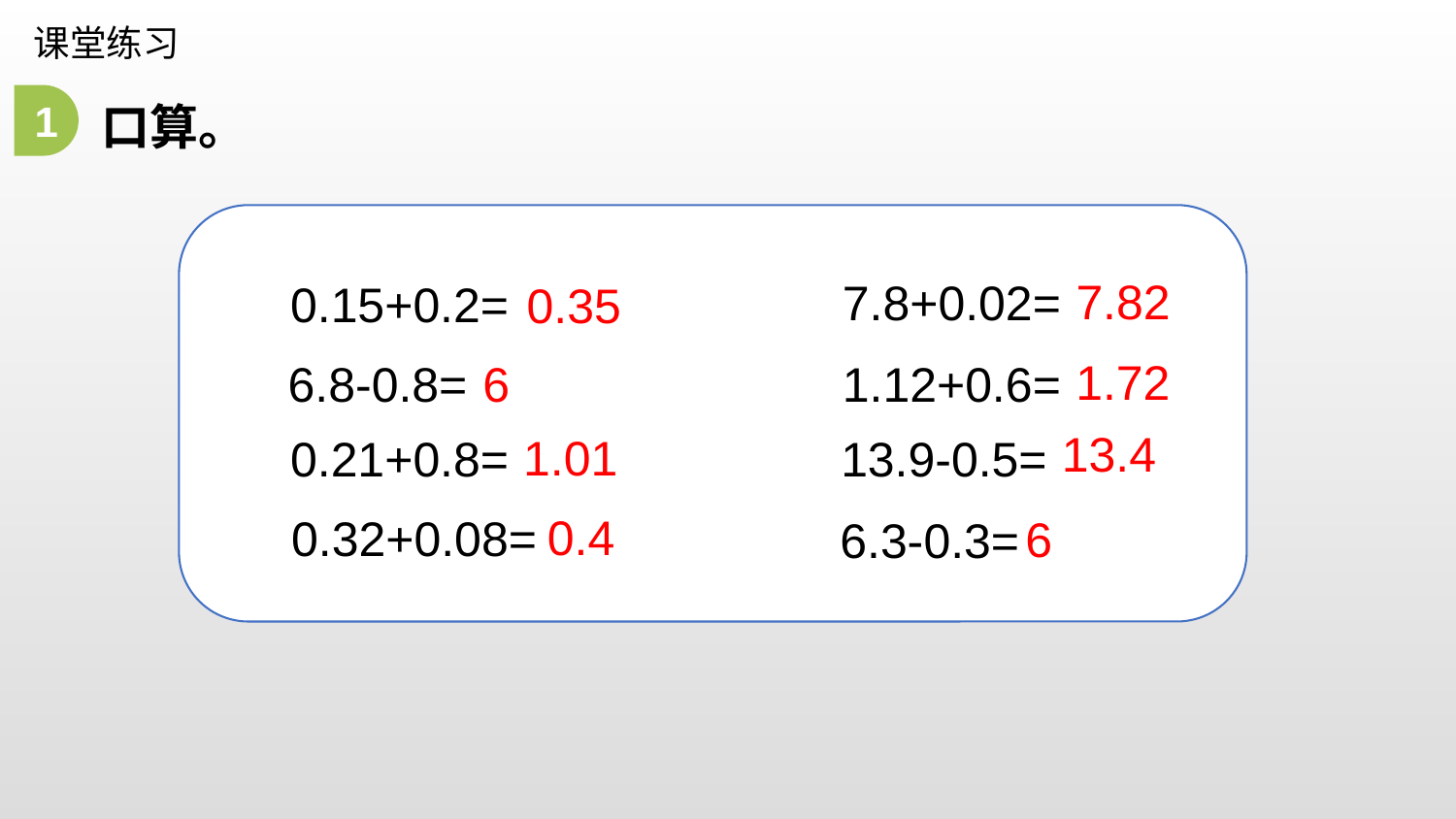

课堂练习
口算。
1

7.82
7.8+0.02=
0.15+0.2=
0.35
1.72
6
1.12+0.6=
6.8-0.8=
13.4
1.01
13.9-0.5=
0.21+0.8=
0.4
0.32+0.08=
6
6.3-0.3=